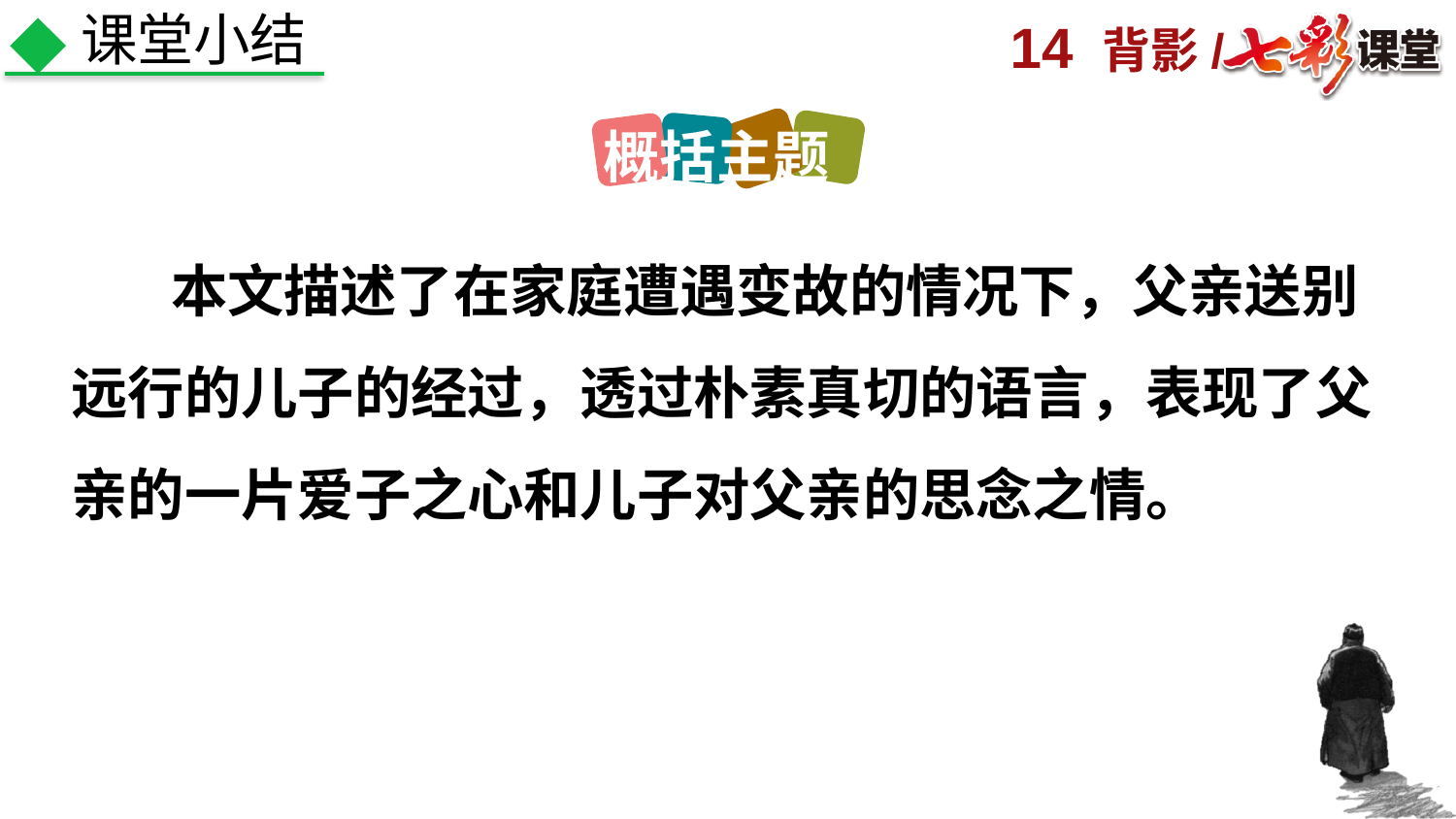

课堂小结

概括主题

 本文描述了在家庭遭遇变故的情况下，父亲送别远行的儿子的经过，透过朴素真切的语言，表现了父亲的一片爱子之心和儿子对父亲的思念之情。